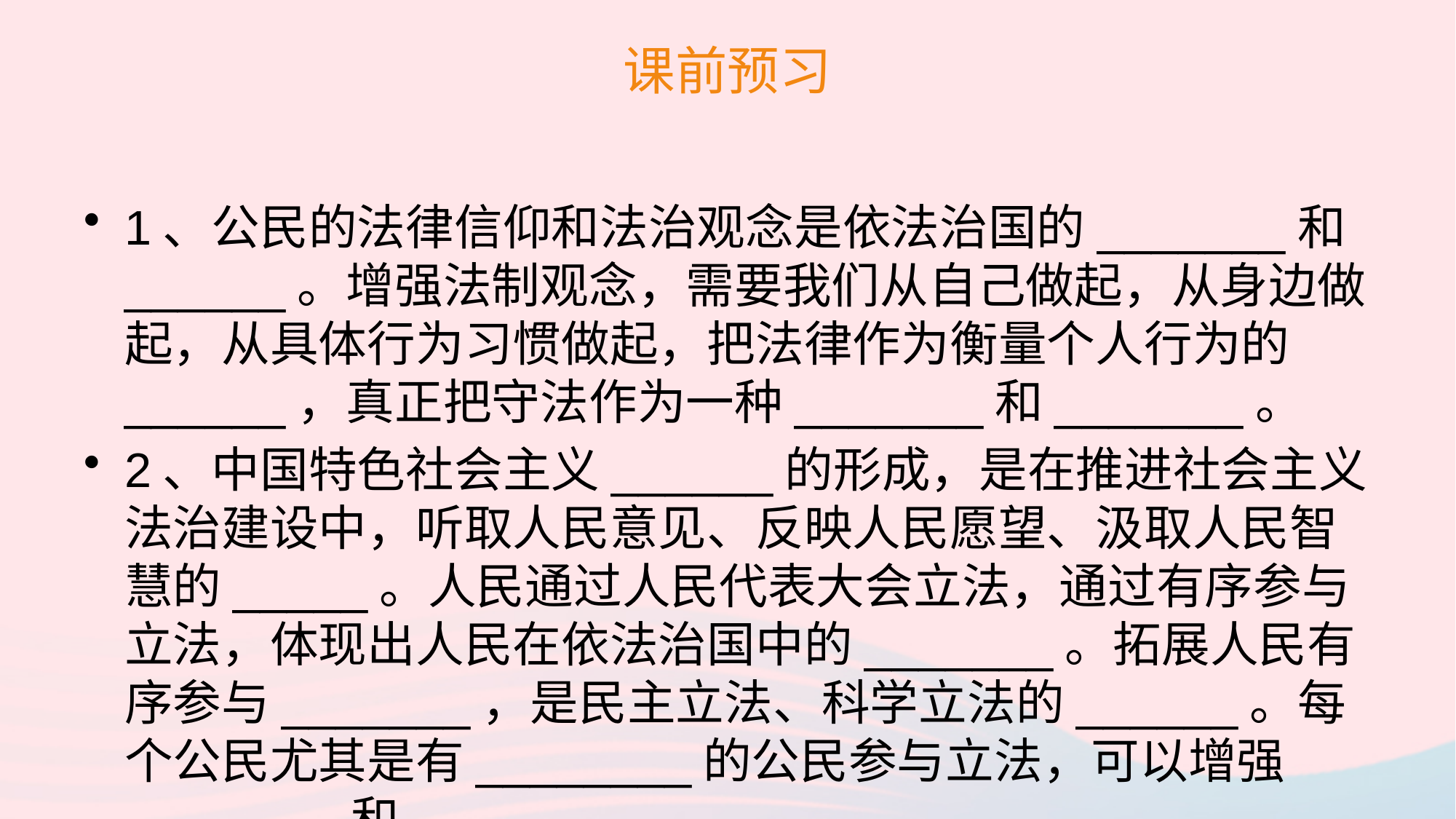

# 课前预习
1、公民的法律信仰和法治观念是依法治国的_______和______。增强法制观念，需要我们从自己做起，从身边做起，从具体行为习惯做起，把法律作为衡量个人行为的______，真正把守法作为一种_______和_______。
2、中国特色社会主义______的形成，是在推进社会主义法治建设中，听取人民意见、反映人民愿望、汲取人民智慧的_____。人民通过人民代表大会立法，通过有序参与立法，体现出人民在依法治国中的_______。拓展人民有序参与_______，是民主立法、科学立法的______。每个公民尤其是有________的公民参与立法，可以增强________和_______。